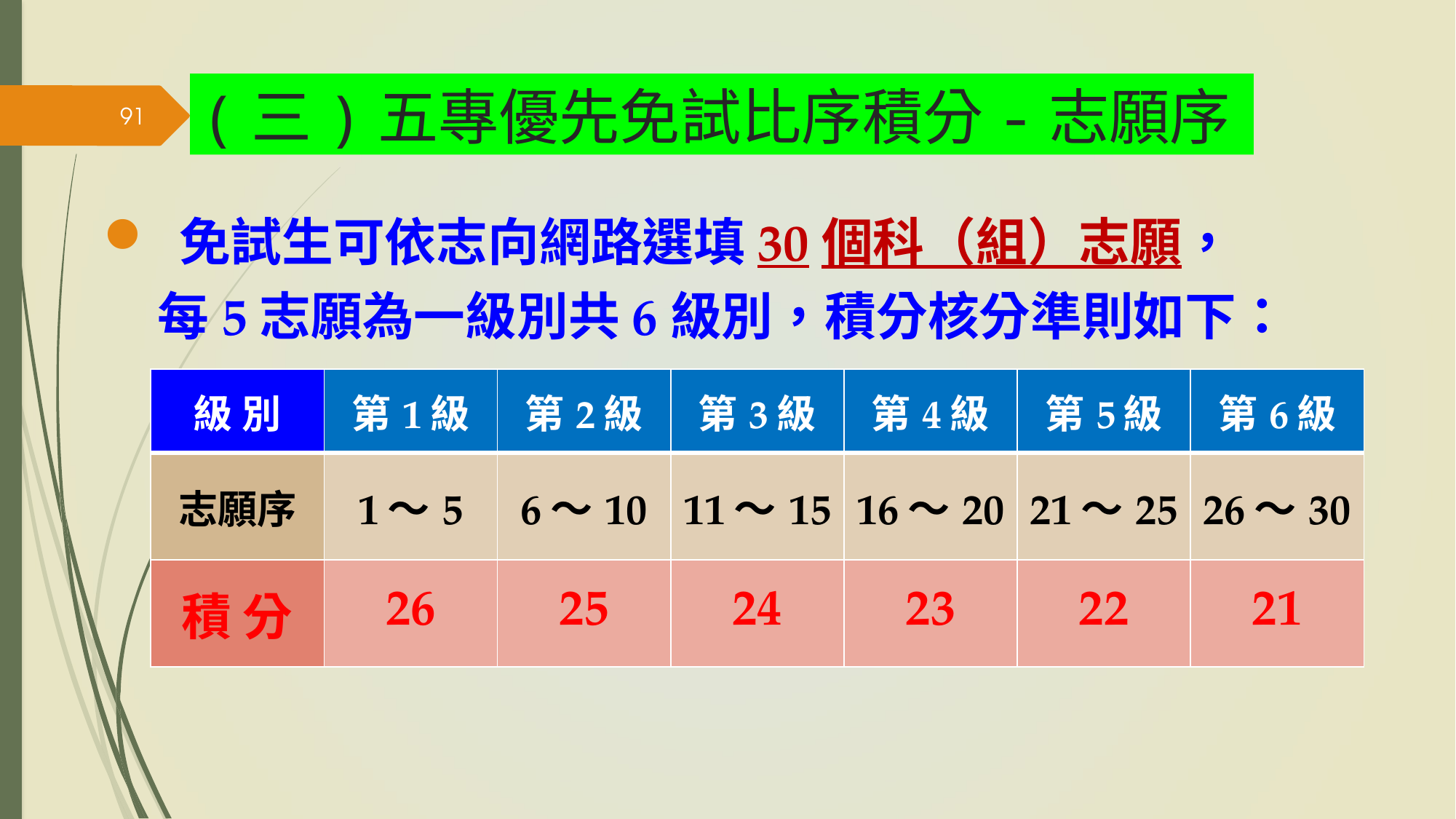

(三)五專優先免試比序積分-志願序
91
 免試生可依志向網路選填30個科（組）志願，
  每5志願為一級別共6級別，積分核分準則如下：

| 級 別 | 第1級 | 第2級 | 第3級 | 第4級 | 第5級 | 第6級 |
| --- | --- | --- | --- | --- | --- | --- |
| 志願序 | 1～5 | 6～10 | 11～15 | 16～20 | 21～25 | 26～30 |
| 積 分 | 26 | 25 | 24 | 23 | 22 | 21 |